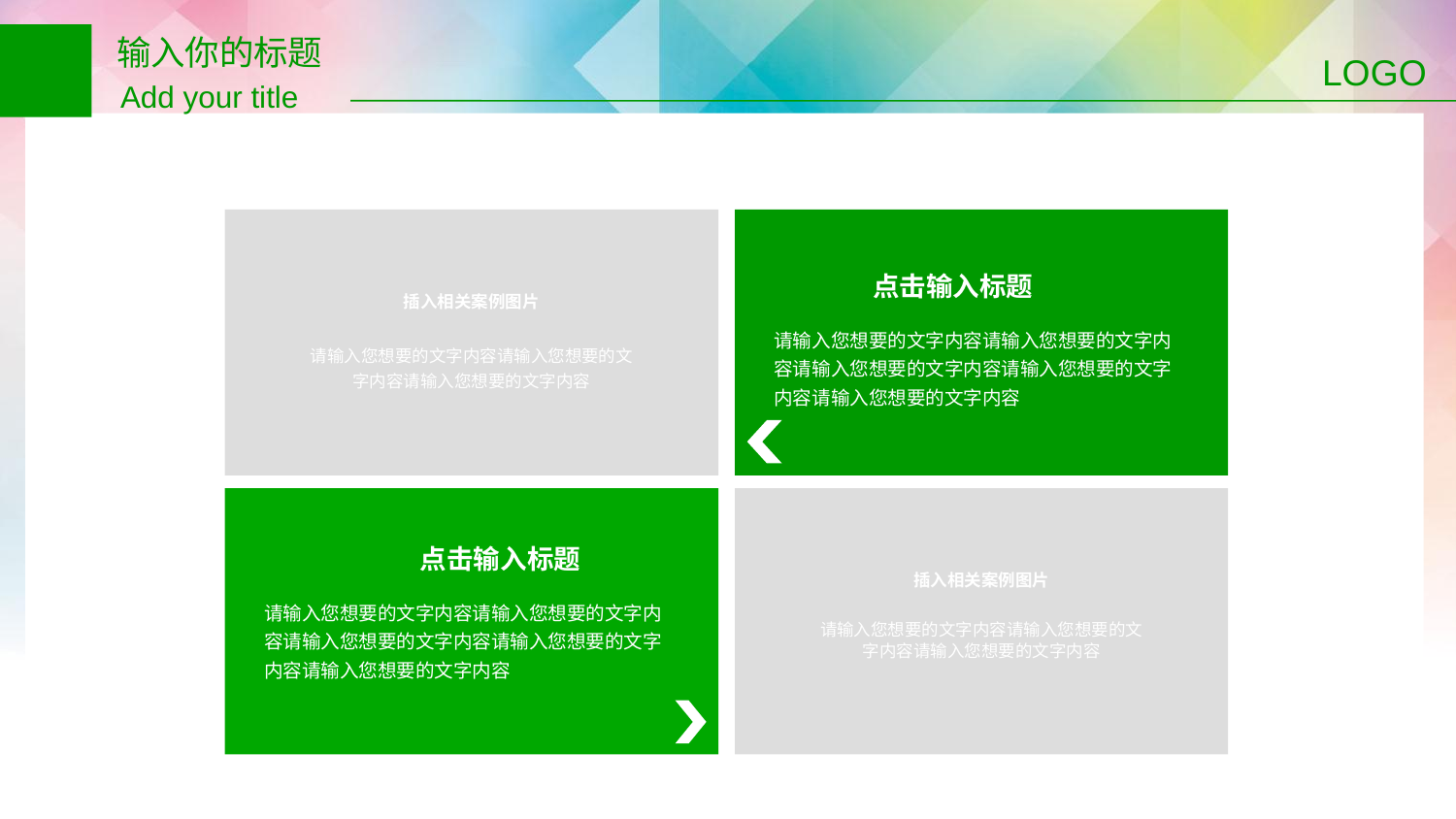

输入你的标题
Add your title
LOGO

点击输入标题
插入相关案例图片
请输入您想要的文字内容请输入您想要的文字内容请输入您想要的文字内容
请输入您想要的文字内容请输入您想要的文字内容请输入您想要的文字内容请输入您想要的文字内容请输入您想要的文字内容

点击输入标题
插入相关案例图片
请输入您想要的文字内容请输入您想要的文字内容请输入您想要的文字内容
请输入您想要的文字内容请输入您想要的文字内容请输入您想要的文字内容请输入您想要的文字内容请输入您想要的文字内容